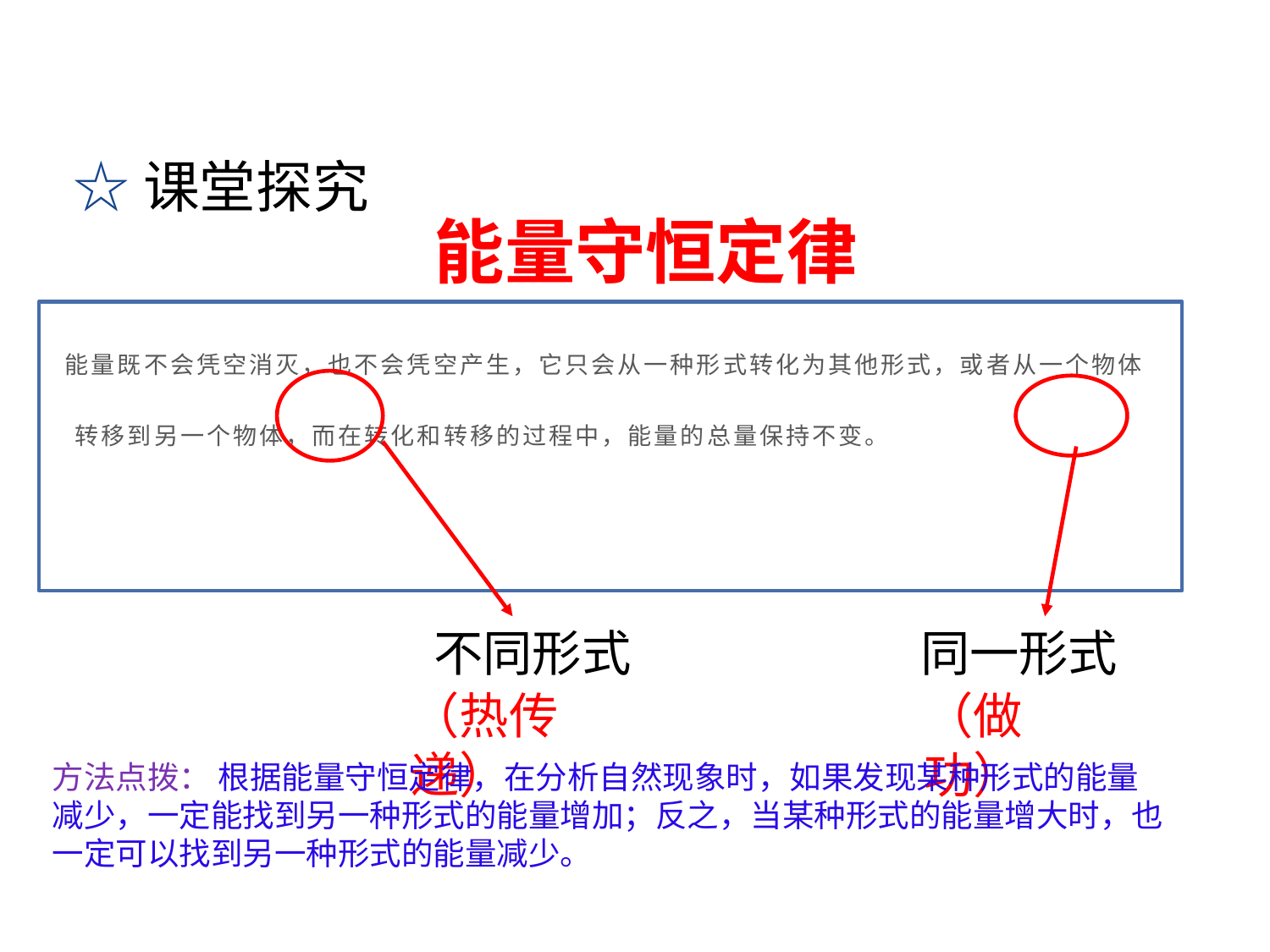

☆课堂探究
# 能量守恒定律
 能量既不会凭空消灭，也不会凭空产生，它只会从一种形式转化为其他形式，或者从一个物体转移到另一个物体，而在转化和转移的过程中，能量的总量保持不变。

不同形式
同一形式
（热传递）
（做功）
方法点拨： 根据能量守恒定律，在分析自然现象时，如果发现某种形式的能量减少，一定能找到另一种形式的能量增加；反之，当某种形式的能量增大时，也一定可以找到另一种形式的能量减少。